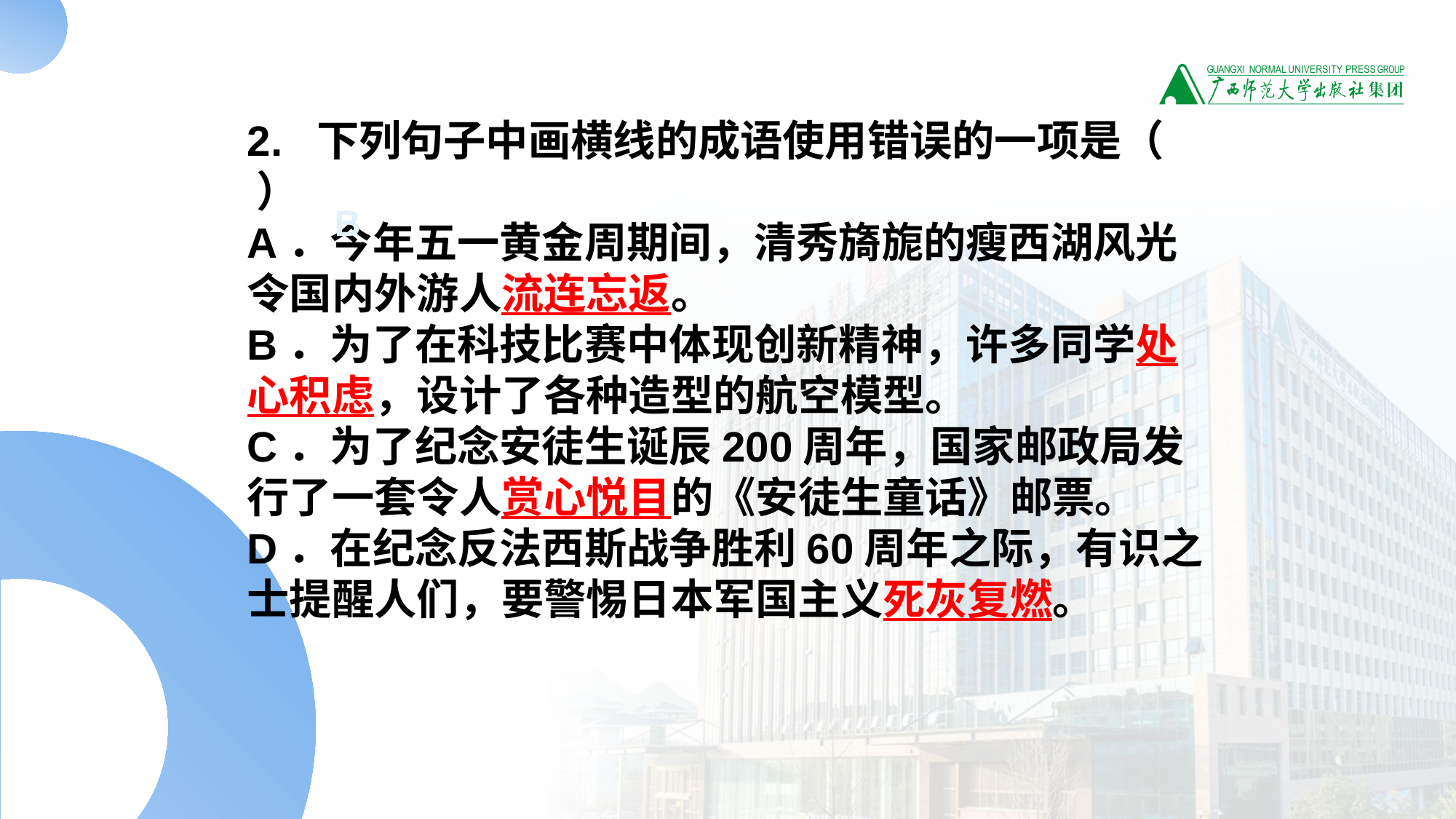

#
2.  下列句子中画横线的成语使用错误的一项是（   ）
A．今年五一黄金周期间，清秀旖旎的瘦西湖风光令国内外游人流连忘返。
B．为了在科技比赛中体现创新精神，许多同学处心积虑，设计了各种造型的航空模型。
C．为了纪念安徒生诞辰200周年，国家邮政局发行了一套令人赏心悦目的《安徒生童话》邮票。
D．在纪念反法西斯战争胜利60周年之际，有识之士提醒人们，要警惕日本军国主义死灰复燃。
B